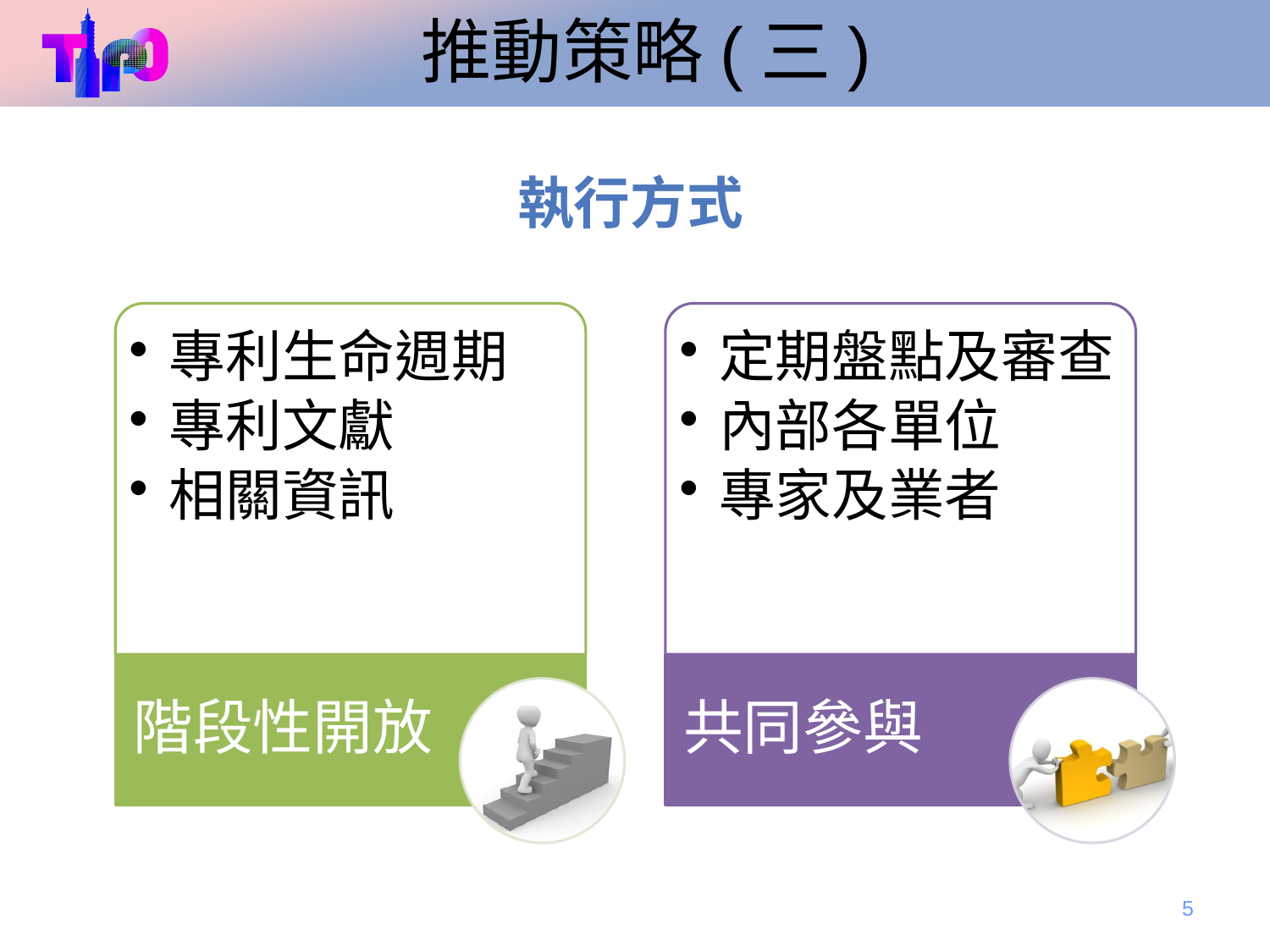

# 推動策略(三)
執行方式
專利生命週期
專利文獻
相關資訊
階段性開放
定期盤點及審查
內部各單位
專家及業者
共同參與
5